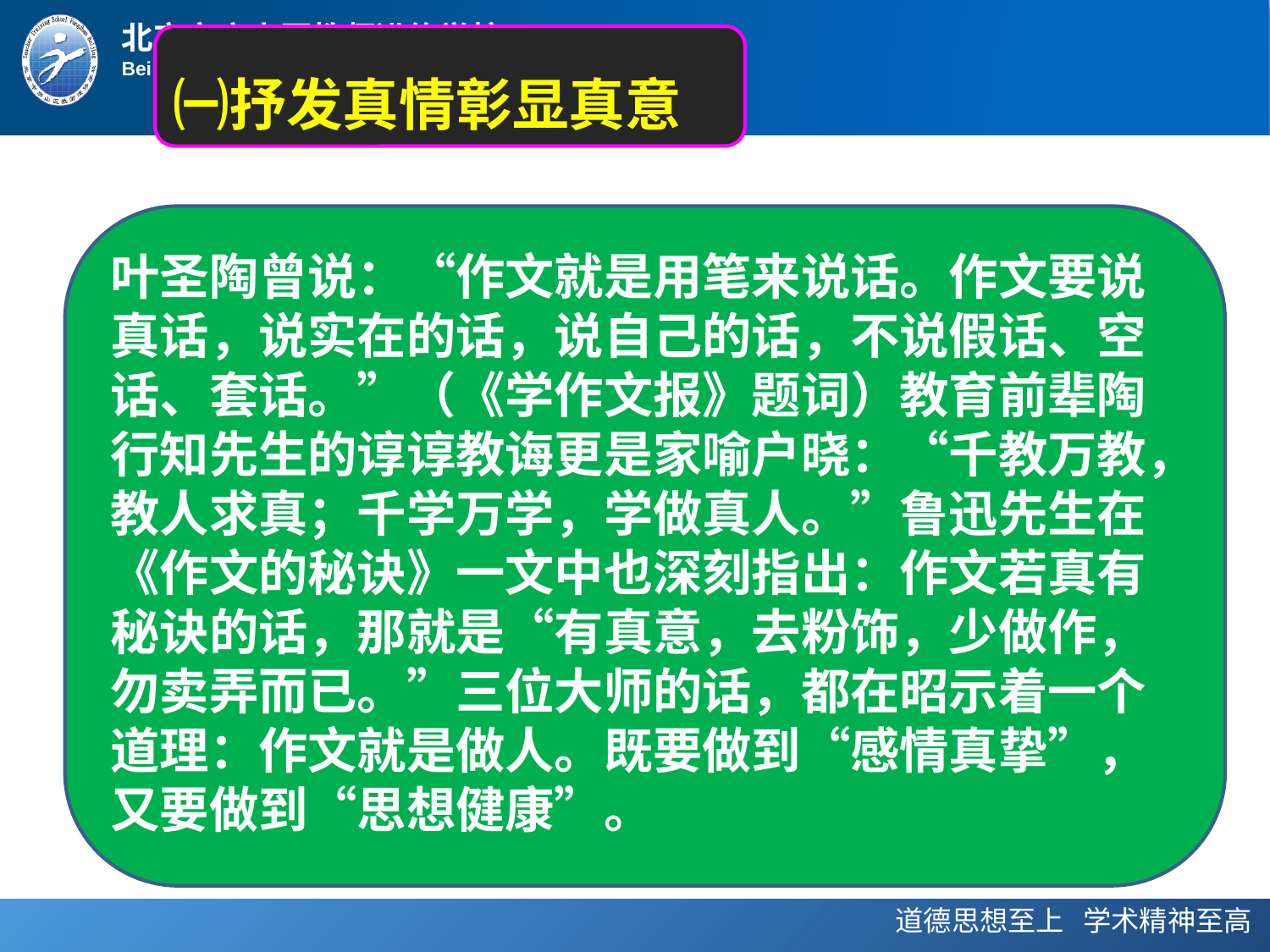

㈠抒发真情彰显真意
叶圣陶曾说：“作文就是用笔来说话。作文要说真话，说实在的话，说自己的话，不说假话、空话、套话。”（《学作文报》题词）教育前辈陶行知先生的谆谆教诲更是家喻户晓：“千教万教，教人求真；千学万学，学做真人。”鲁迅先生在《作文的秘诀》一文中也深刻指出：作文若真有秘诀的话，那就是“有真意，去粉饰，少做作，勿卖弄而已。”三位大师的话，都在昭示着一个道理：作文就是做人。既要做到“感情真挚”，又要做到“思想健康”。